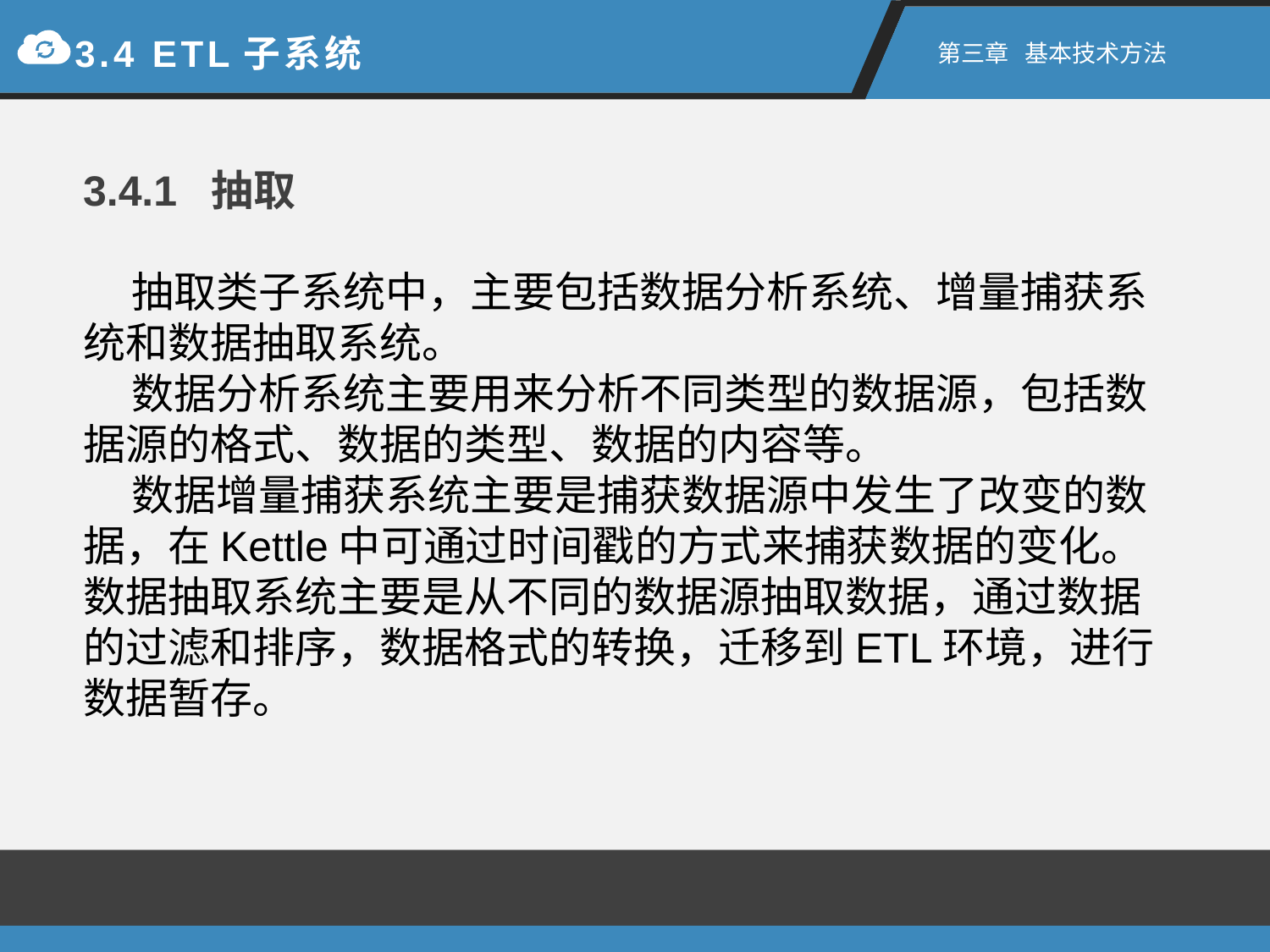

3.4 ETL子系统

第三章   基本技术方法
3.4.1  抽取

    抽取类子系统中，主要包括数据分析系统、增量捕获系统和数据抽取系统。
    数据分析系统主要用来分析不同类型的数据源，包括数据源的格式、数据的类型、数据的内容等。
    数据增量捕获系统主要是捕获数据源中发生了改变的数据，在Kettle中可通过时间戳的方式来捕获数据的变化。
数据抽取系统主要是从不同的数据源抽取数据，通过数据的过滤和排序，数据格式的转换，迁移到ETL环境，进行数据暂存。